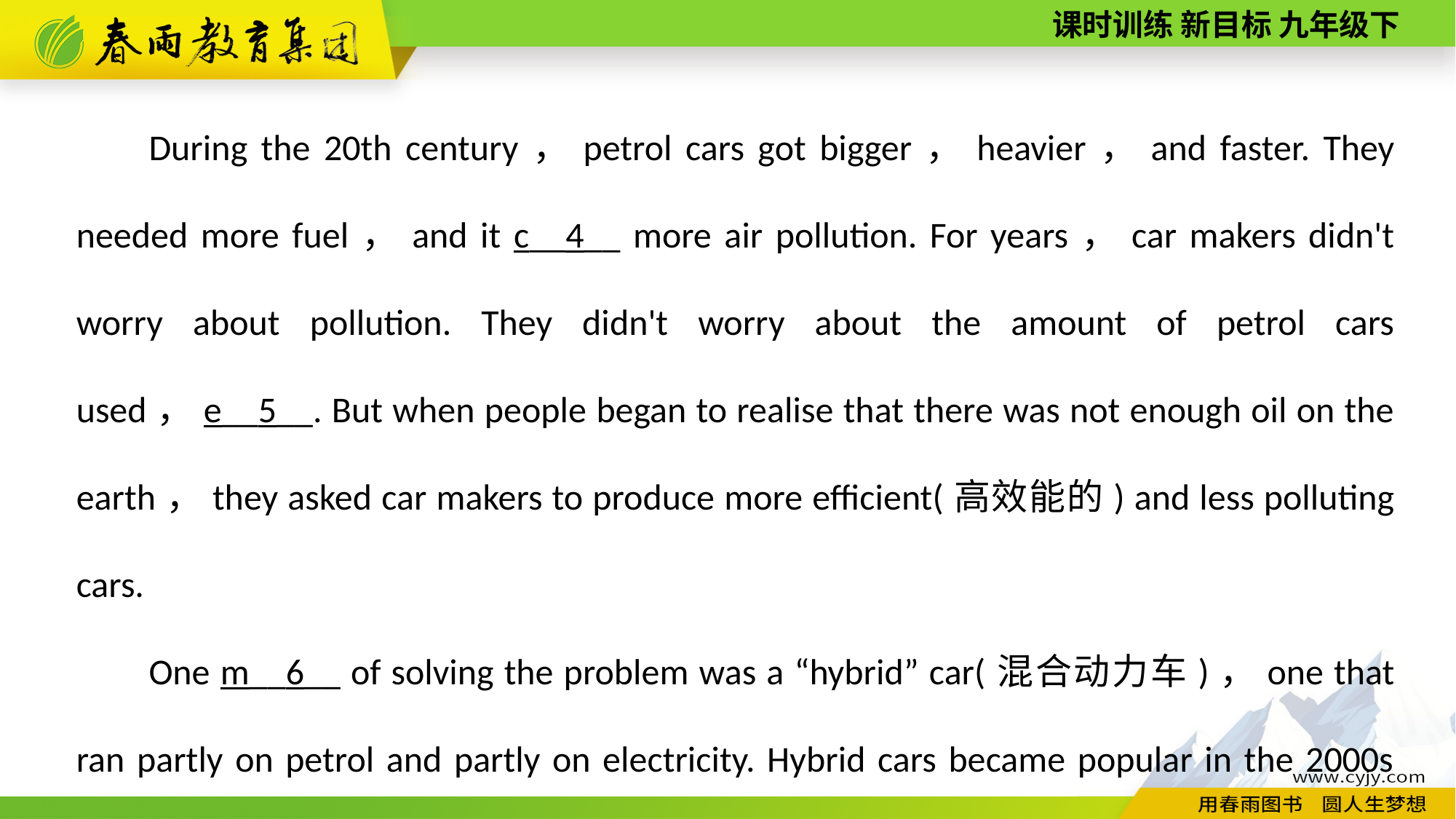

During the 20th century，petrol cars got bigger，heavier，and faster. They needed more fuel，and it c__4__ more air pollution. For years，car makers didn't worry about pollution. They didn't worry about the amount of petrol cars used，e__5__. But when people began to realise that there was not enough oil on the earth，they asked car makers to produce more efficient(高效能的) and less polluting cars.
One m__6__ of solving the problem was a “hybrid” car(混合动力车)，one that ran partly on petrol and partly on electricity. Hybrid cars became popular in the 2000s when petrol prices went up and the prices of hybrid cars went d__7__.